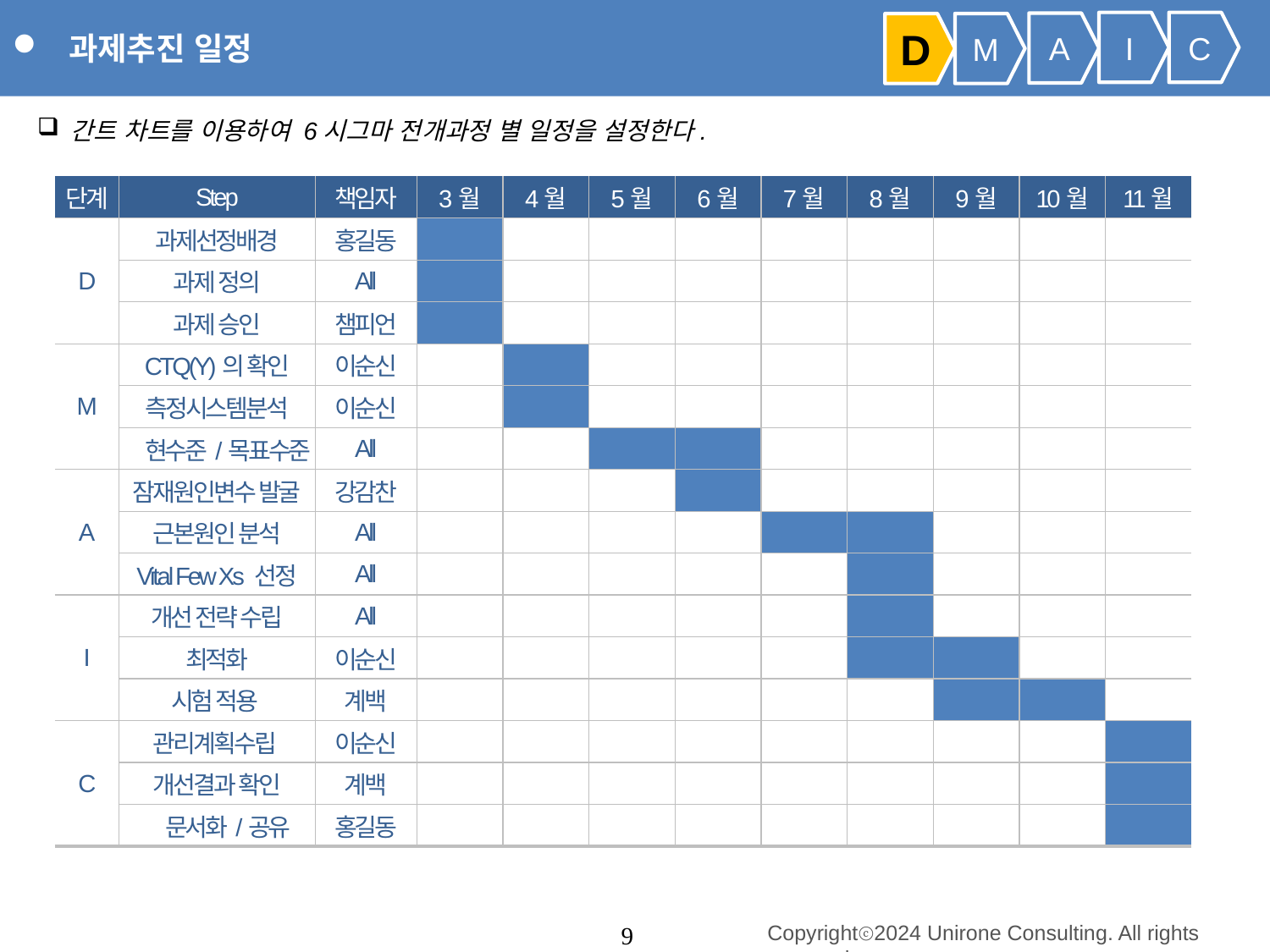

과제추진 일정
I
C
A
D
M
 간트 차트를 이용하여 6시그마 전개과정 별 일정을 설정한다.
| 단계 | Step | 책임자 | 3월 | 4월 | 5월 | 6월 | 7월 | 8월 | 9월 | 10월 | 11월 |
| --- | --- | --- | --- | --- | --- | --- | --- | --- | --- | --- | --- |
| D | 과제선정배경 | 홍길동 |  |  |  |  |  |  |  |  |  |
|  | 과제 정의 | All |  |  |  |  |  |  |  |  |  |
|  | 과제 승인 | 챔피언 |  |  |  |  |  |  |  |  |  |
| M | CTQ(Y)의 확인 | 이순신 |  |  |  |  |  |  |  |  |  |
|  | 측정시스템분석 | 이순신 |  |  |  |  |  |  |  |  |  |
|  | 현수준/목표수준 | All |  |  |  |  |  |  |  |  |  |
| A | 잠재원인변수 발굴 | 강감찬 |  |  |  |  |  |  |  |  |  |
|  | 근본원인 분석 | All |  |  |  |  |  |  |  |  |  |
|  | Vital Few Xs 선정 | All |  |  |  |  |  |  |  |  |  |
| I | 개선 전략 수립 | All |  |  |  |  |  |  |  |  |  |
|  | 최적화 | 이순신 |  |  |  |  |  |  |  |  |  |
|  | 시험 적용 | 계백 |  |  |  |  |  |  |  |  |  |
| C | 관리계획수립 | 이순신 |  |  |  |  |  |  |  |  |  |
|  | 개선결과 확인 | 계백 |  |  |  |  |  |  |  |  |  |
|  | 문서화/공유 | 홍길동 |  |  |  |  |  |  |  |  |  |